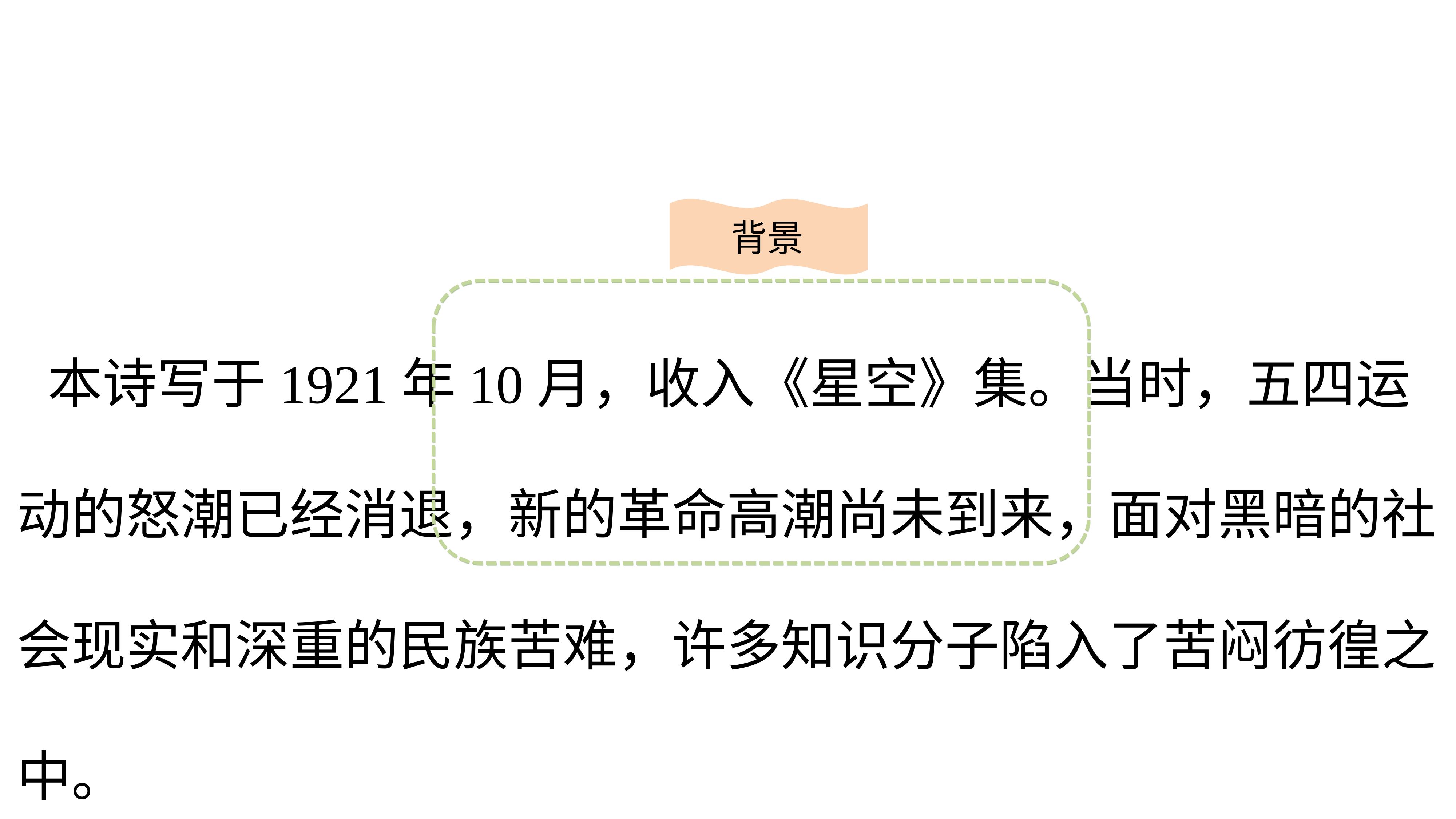

背景
    本诗写于1921年10月，收入《星空》集。当时，五四运动的怒潮已经消退，新的革命高潮尚未到来，面对黑暗的社会现实和深重的民族苦难，许多知识分子陷入了苦闷彷徨之中。